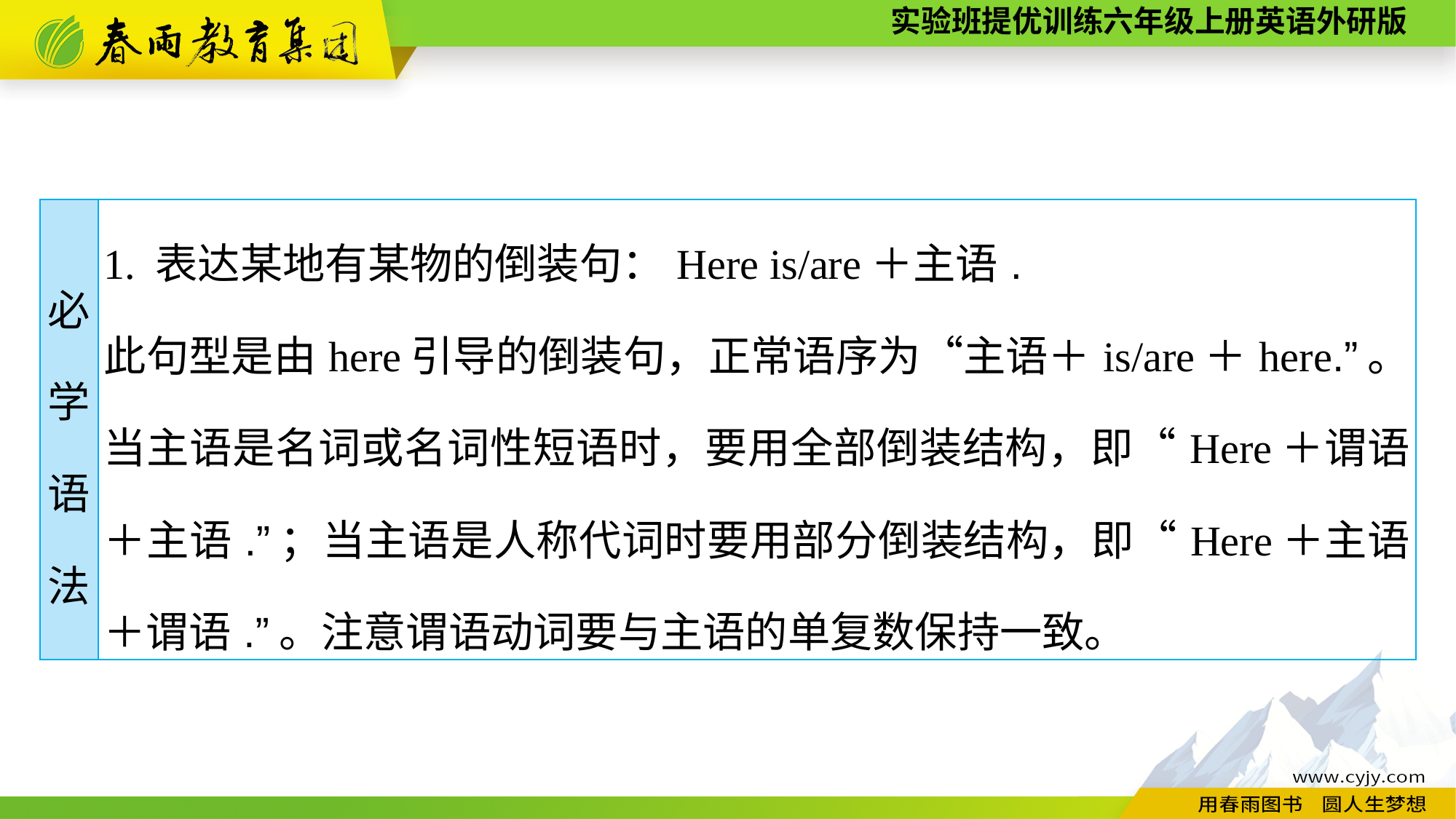

| 必 学 语 法 | 1. 表达某地有某物的倒装句：Here is/are＋主语. 此句型是由here引导的倒装句，正常语序为“主语＋is/are＋here.”。当主语是名词或名词性短语时，要用全部倒装结构，即“Here＋谓语＋主语.”；当主语是人称代词时要用部分倒装结构，即“Here＋主语＋谓语.”。注意谓语动词要与主语的单复数保持一致。 |
| --- | --- |